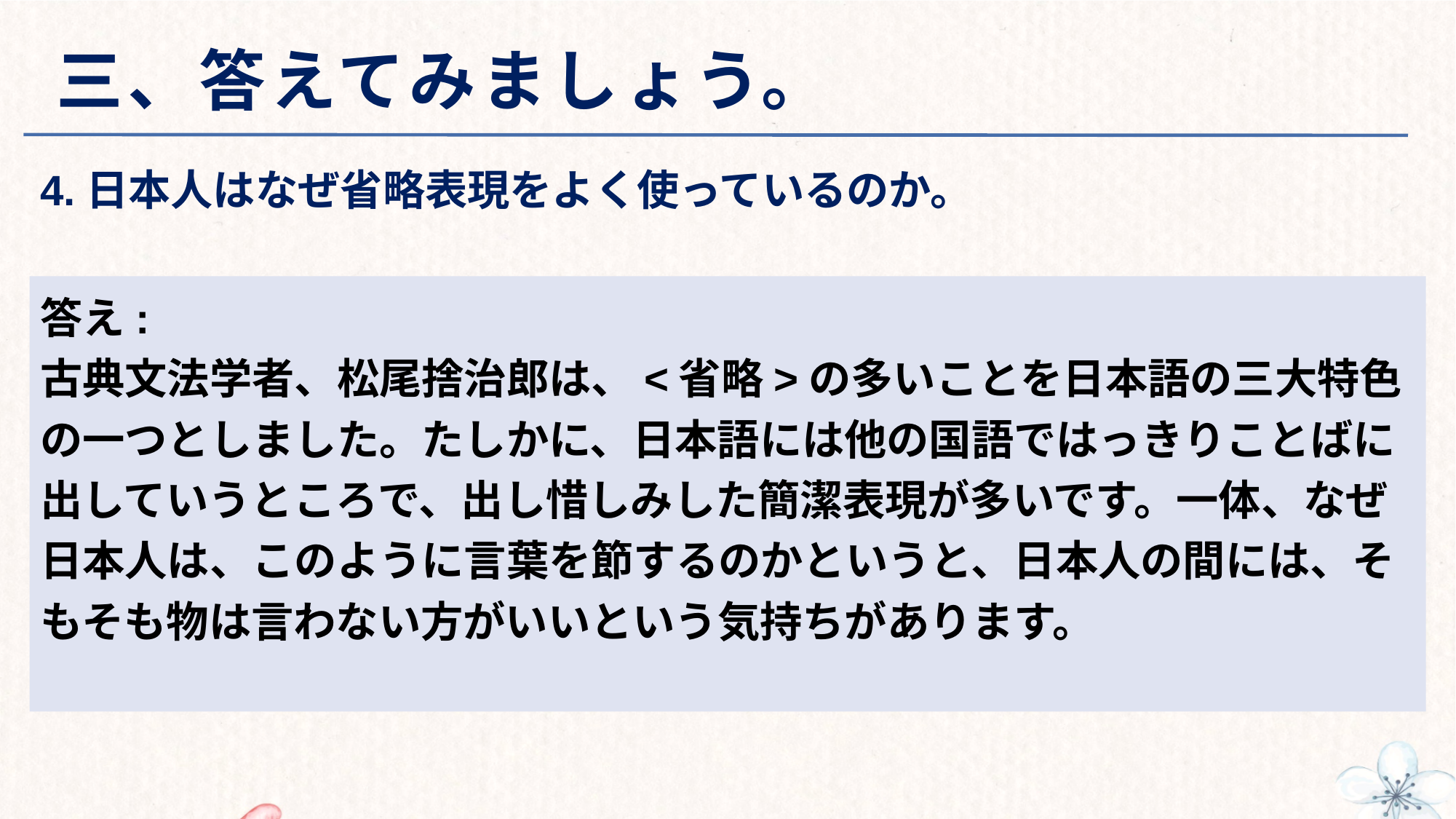

# 三、答えてみましょう。
4.日本人はなぜ省略表現をよく使っているのか。
答え:
古典文法学者、松尾捨治郎は、<省略>の多いことを日本語の三大特色の一つとしました。たしかに、日本語には他の国語ではっきりことばに出していうところで、出し惜しみした簡潔表現が多いです。一体、なぜ日本人は、このように言葉を節するのかというと、日本人の間には、そもそも物は言わない方がいいという気持ちがあります。